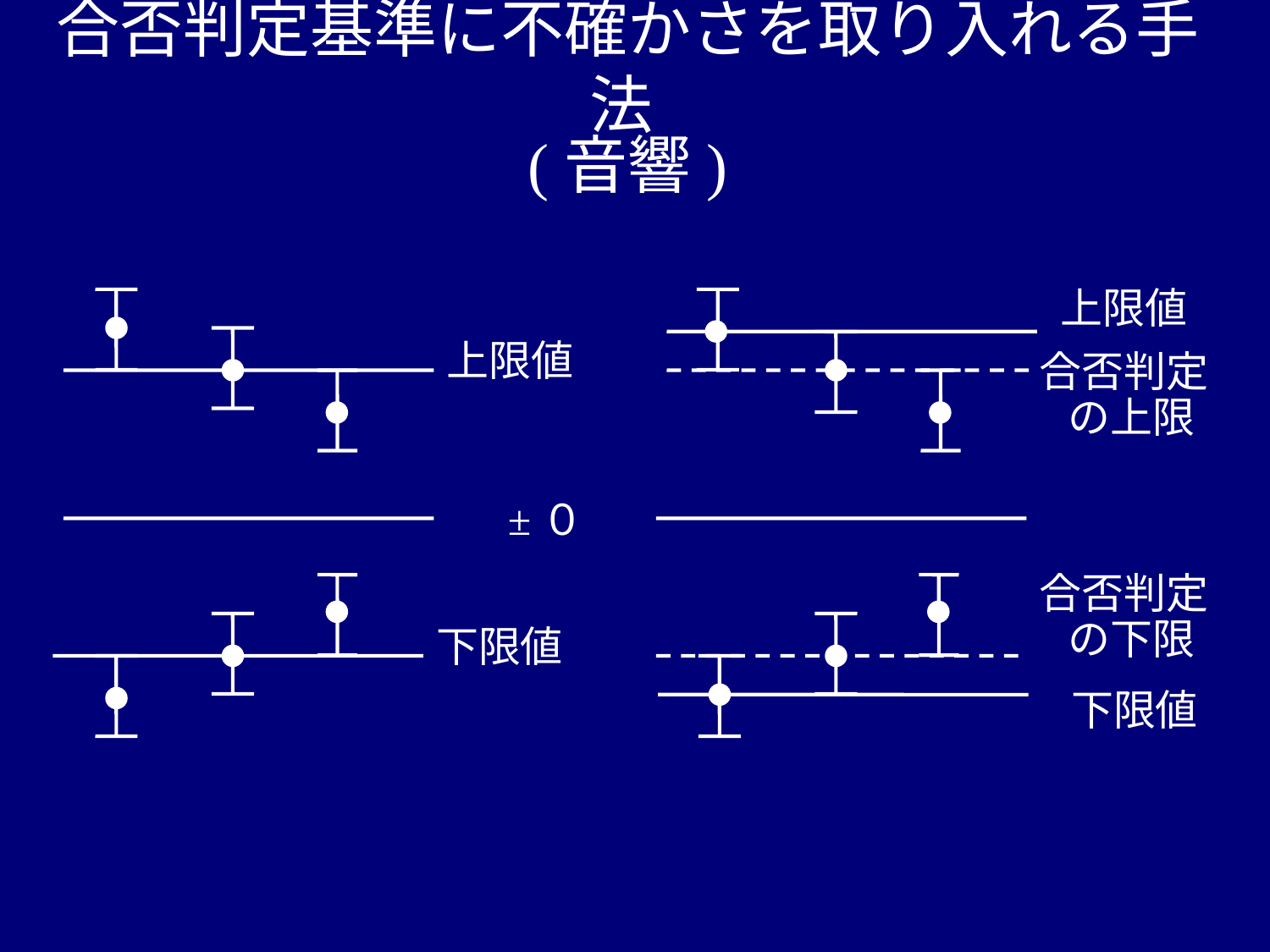

合否判定基準に不確かさを取り入れる手法
(音響)
上限値

上限値

合否判定
  の上限

±０

合否判定
  の下限

下限値

下限値